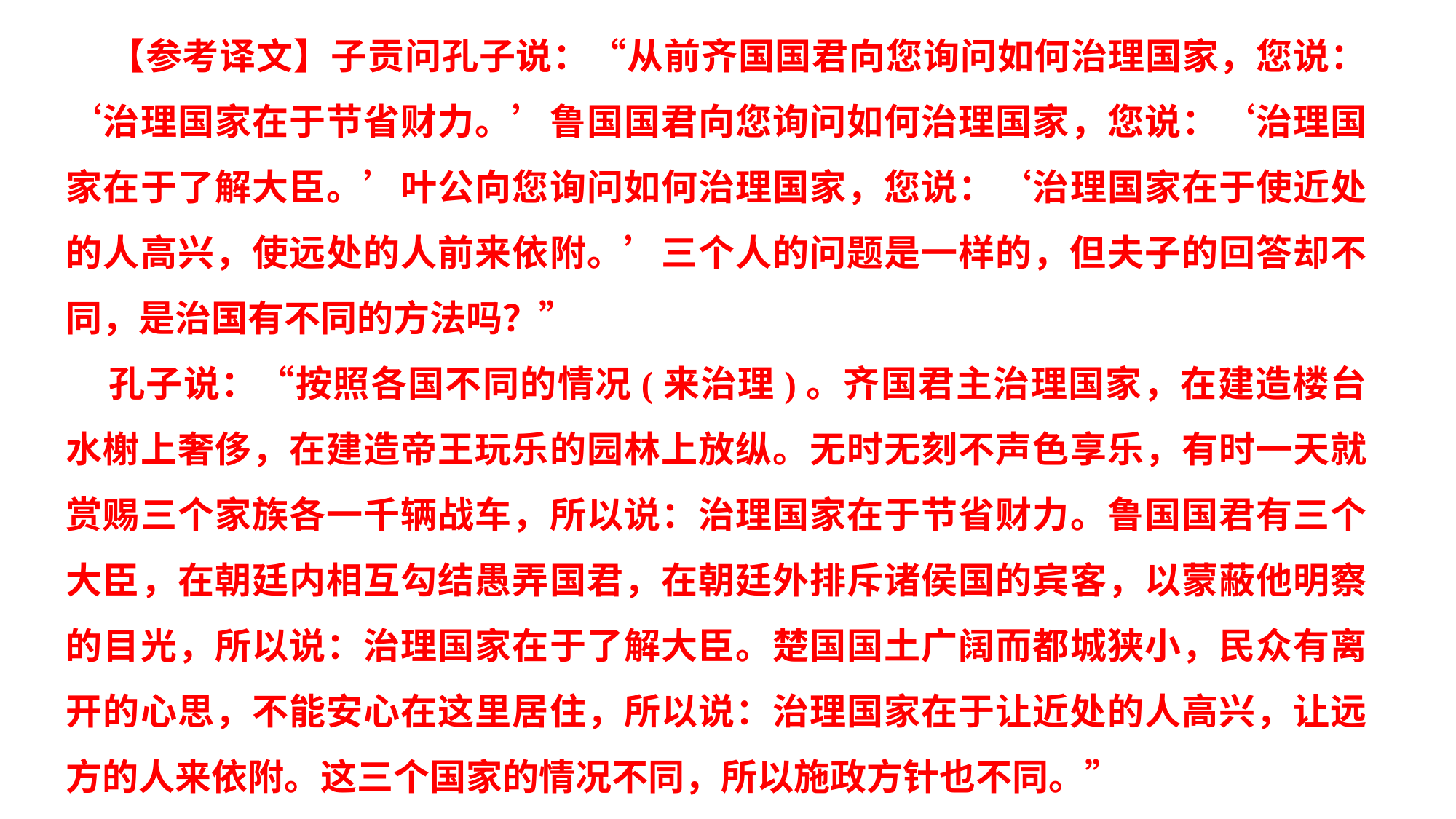

【参考译文】子贡问孔子说：“从前齐国国君向您询问如何治理国家，您说：‘治理国家在于节省财力。’鲁国国君向您询问如何治理国家，您说：‘治理国家在于了解大臣。’叶公向您询问如何治理国家，您说：‘治理国家在于使近处的人高兴，使远处的人前来依附。’三个人的问题是一样的，但夫子的回答却不同，是治国有不同的方法吗？”
孔子说：“按照各国不同的情况(来治理)。齐国君主治理国家，在建造楼台水榭上奢侈，在建造帝王玩乐的园林上放纵。无时无刻不声色享乐，有时一天就赏赐三个家族各一千辆战车，所以说：治理国家在于节省财力。鲁国国君有三个大臣，在朝廷内相互勾结愚弄国君，在朝廷外排斥诸侯国的宾客，以蒙蔽他明察的目光，所以说：治理国家在于了解大臣。楚国国土广阔而都城狭小，民众有离开的心思，不能安心在这里居住，所以说：治理国家在于让近处的人高兴，让远方的人来依附。这三个国家的情况不同，所以施政方针也不同。”